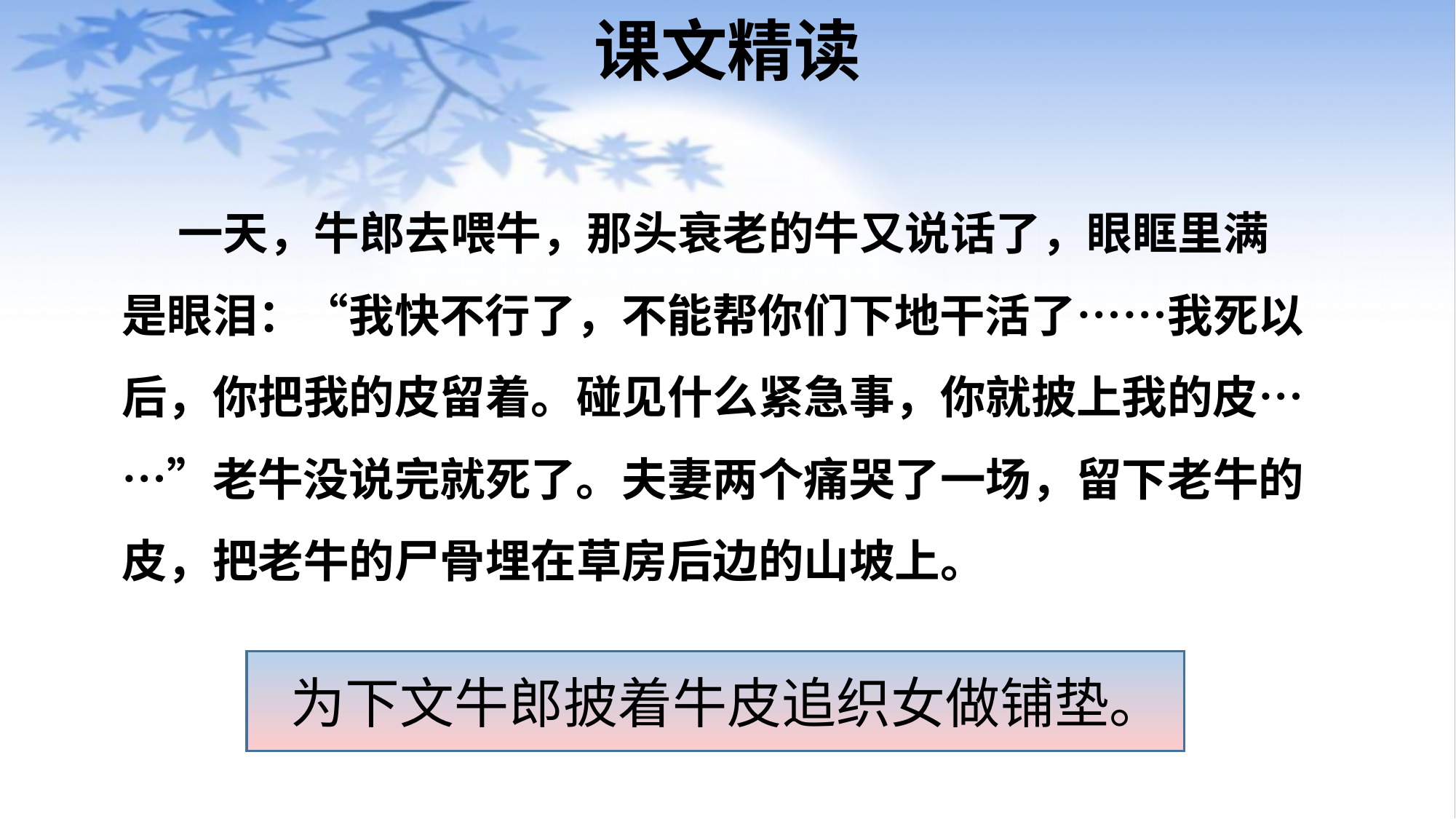

课文精读
    一天，牛郎去喂牛，那头衰老的牛又说话了，眼眶里满是眼泪：“我快不行了，不能帮你们下地干活了……我死以后，你把我的皮留着。碰见什么紧急事，你就披上我的皮……”老牛没说完就死了。夫妻两个痛哭了一场，留下老牛的皮，把老牛的尸骨埋在草房后边的山坡上。
   为下文牛郎披着牛皮追织女做铺垫。